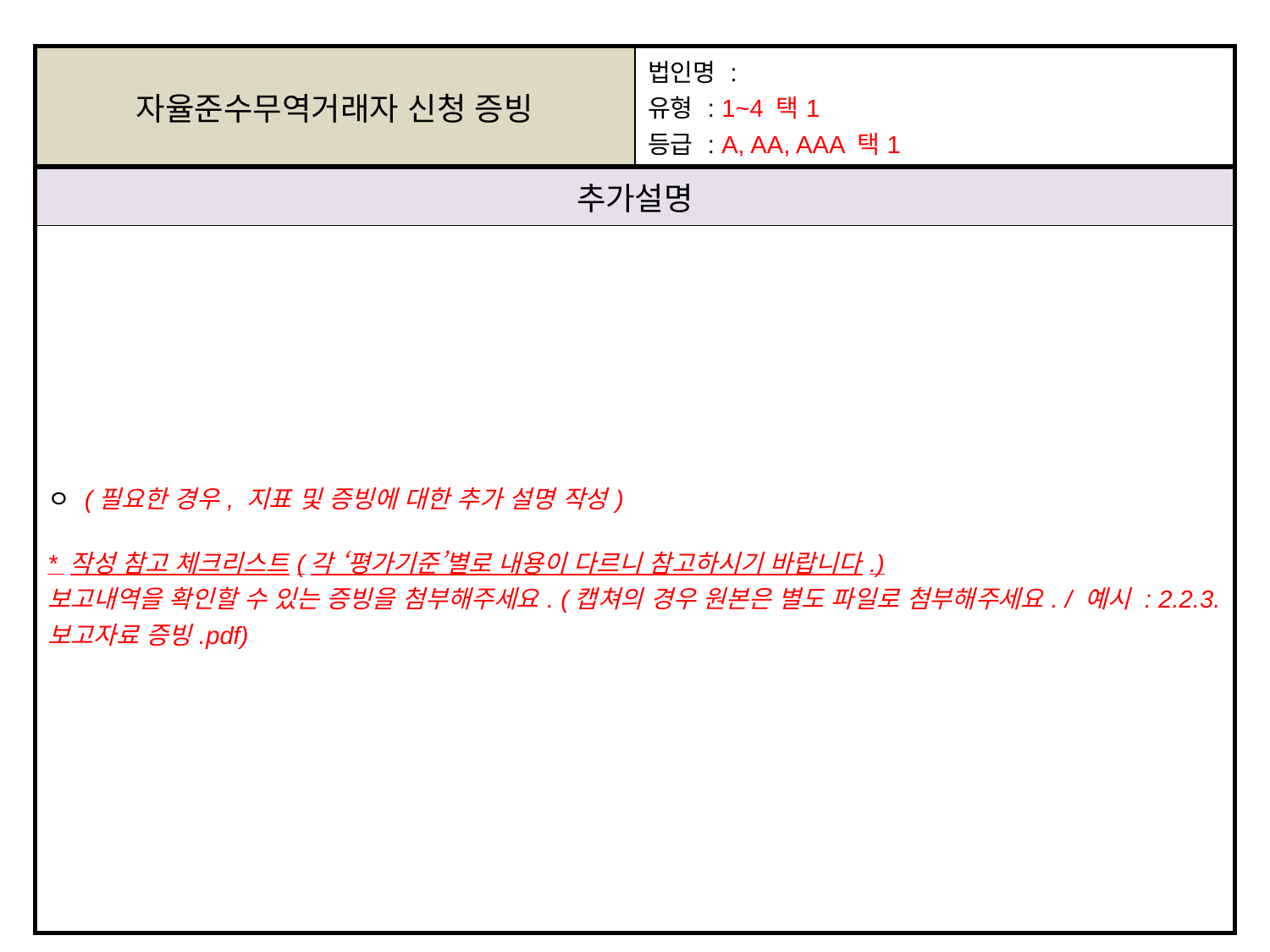

| 자율준수무역거래자 신청 증빙 | 법인명 : 유형 : 1~4 택1 등급 : A, AA, AAA 택1 |
| --- | --- |
| 추가설명 |  |
| ㅇ (필요한 경우, 지표 및 증빙에 대한 추가 설명 작성) \* 작성 참고 체크리스트(각 ‘평가기준’별로 내용이 다르니 참고하시기 바랍니다.) 보고내역을 확인할 수 있는 증빙을 첨부해주세요. (캡쳐의 경우 원본은 별도 파일로 첨부해주세요. / 예시 : 2.2.3. 보고자료 증빙.pdf) |  |